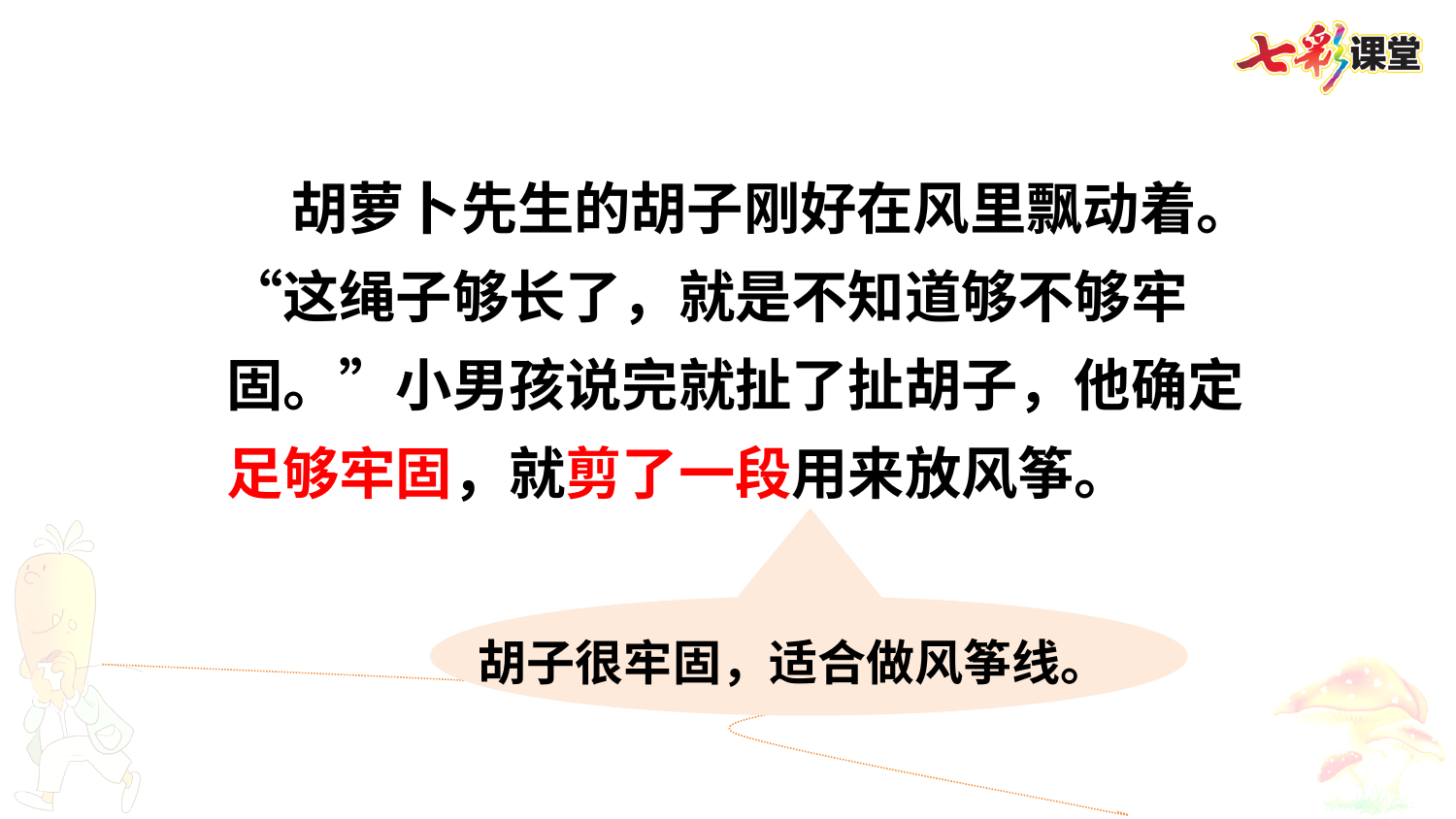

胡萝卜先生的胡子刚好在风里飘动着。“这绳子够长了，就是不知道够不够牢固。”小男孩说完就扯了扯胡子，他确定足够牢固，就剪了一段用来放风筝。

胡子很牢固，适合做风筝线。